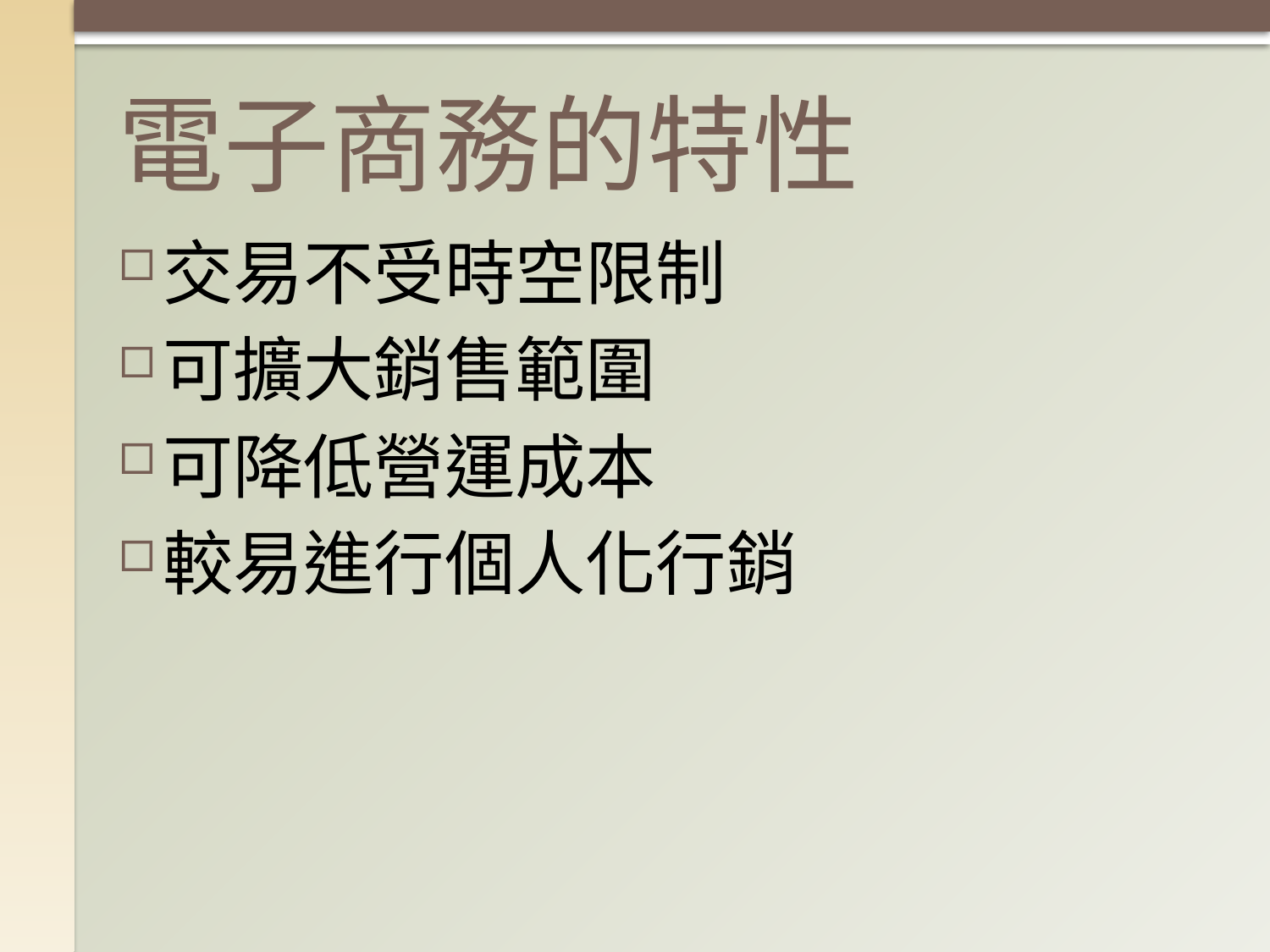

# 電子商務的特性
交易不受時空限制
可擴大銷售範圍
可降低營運成本
較易進行個人化行銷